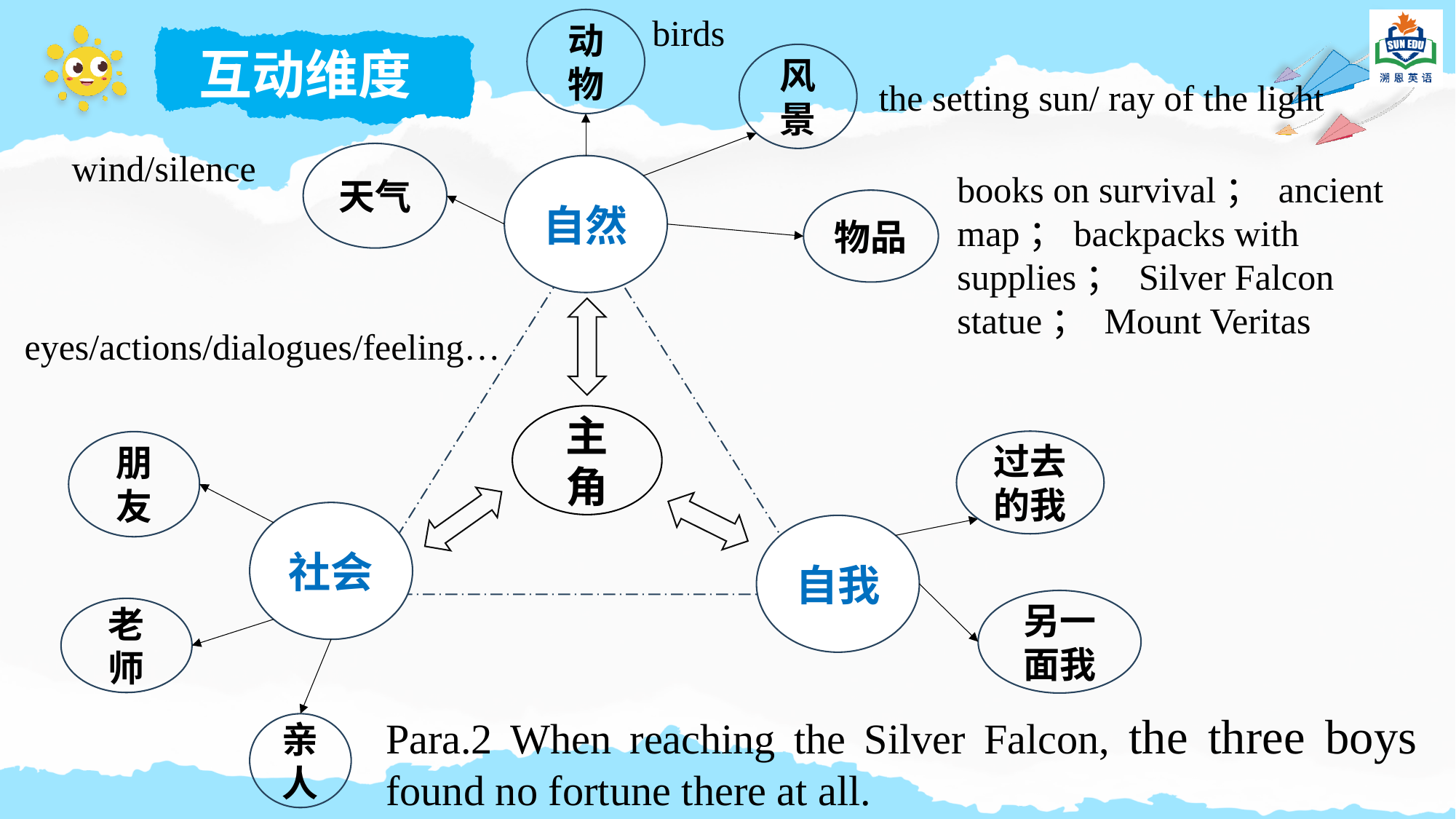

birds
动物
互动维度
风景
the setting sun/ ray of the light
wind/silence
天气
自然
books on survival； ancient map；backpacks with supplies； Silver Falcon statue； Mount Veritas
物品

eyes/actions/dialogues/feeling…
主角
过去的我
朋友

社会
自我
另一面我
老师
Para.2 When reaching the Silver Falcon, the three boys found no fortune there at all.
亲人